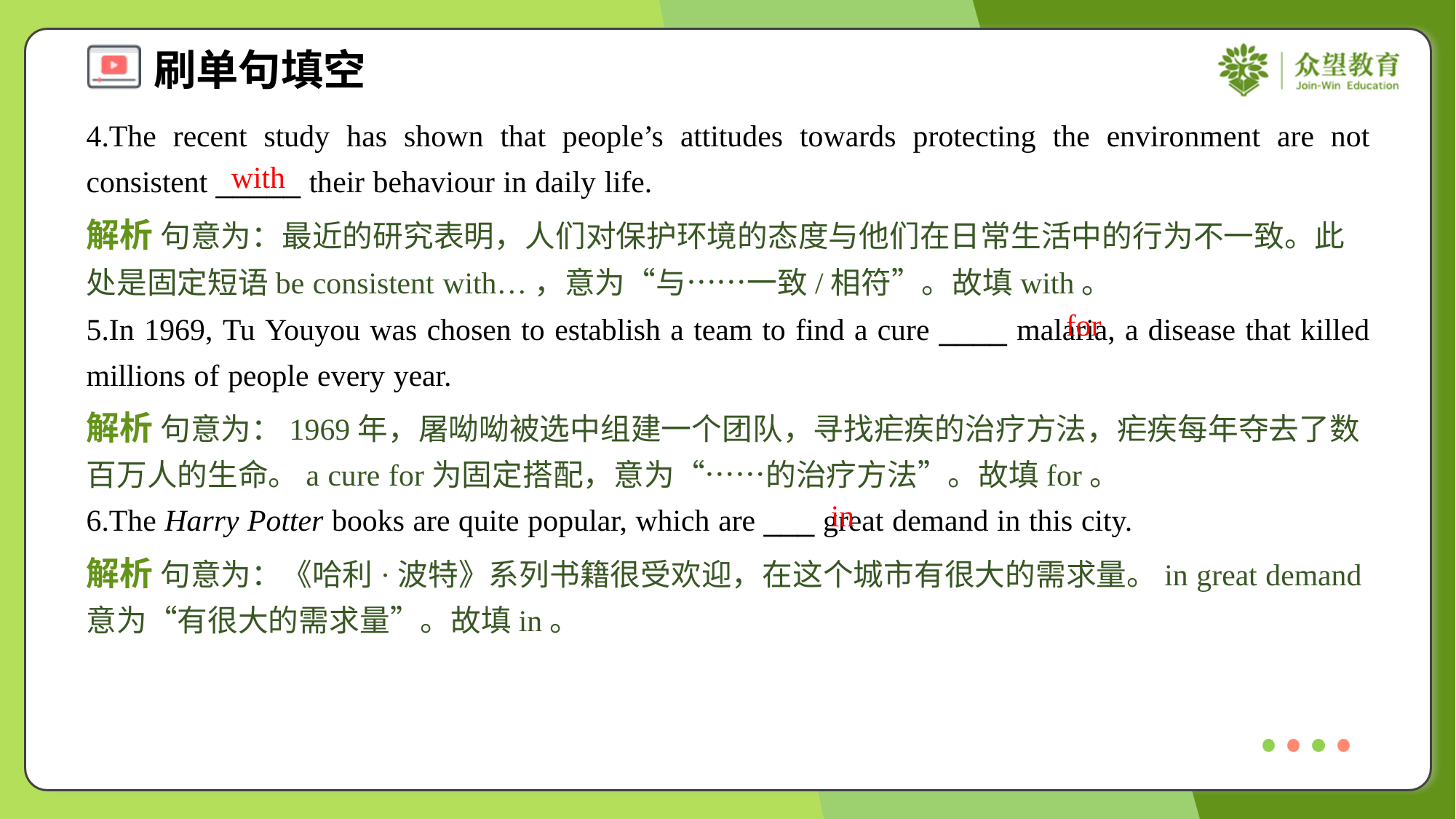

4.The recent study has shown that people’s attitudes towards protecting the environment are not consistent _____ their behaviour in daily life.
with
解析 句意为：最近的研究表明，人们对保护环境的态度与他们在日常生活中的行为不一致。此处是固定短语be consistent with…，意为“与……一致/相符”。故填with。
for
5.In 1969, Tu Youyou was chosen to establish a team to find a cure ____ malaria, a disease that killed millions of people every year.
解析 句意为：1969年，屠呦呦被选中组建一个团队，寻找疟疾的治疗方法，疟疾每年夺去了数百万人的生命。a cure for为固定搭配，意为“……的治疗方法”。故填for。
in
6.The Harry Potter books are quite popular, which are ___ great demand in this city.
解析 句意为：《哈利·波特》系列书籍很受欢迎，在这个城市有很大的需求量。in great demand意为“有很大的需求量”。故填in。